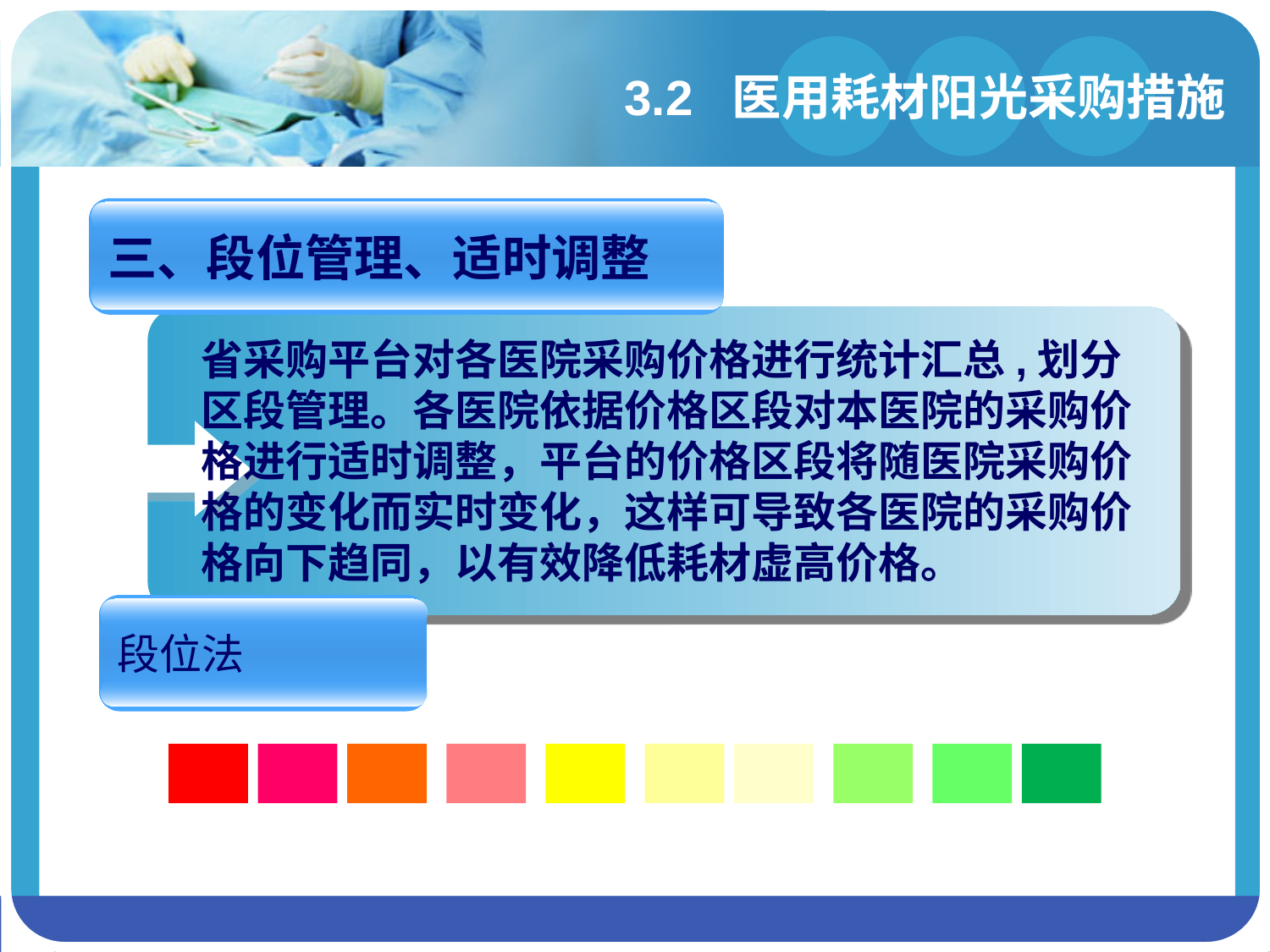

# 3.2  医用耗材阳光采购措施
三、段位管理、适时调整

省采购平台对各医院采购价格进行统计汇总,划分区段管理。各医院依据价格区段对本医院的采购价格进行适时调整，平台的价格区段将随医院采购价格的变化而实时变化，这样可导致各医院的采购价格向下趋同，以有效降低耗材虚高价格。
段位法